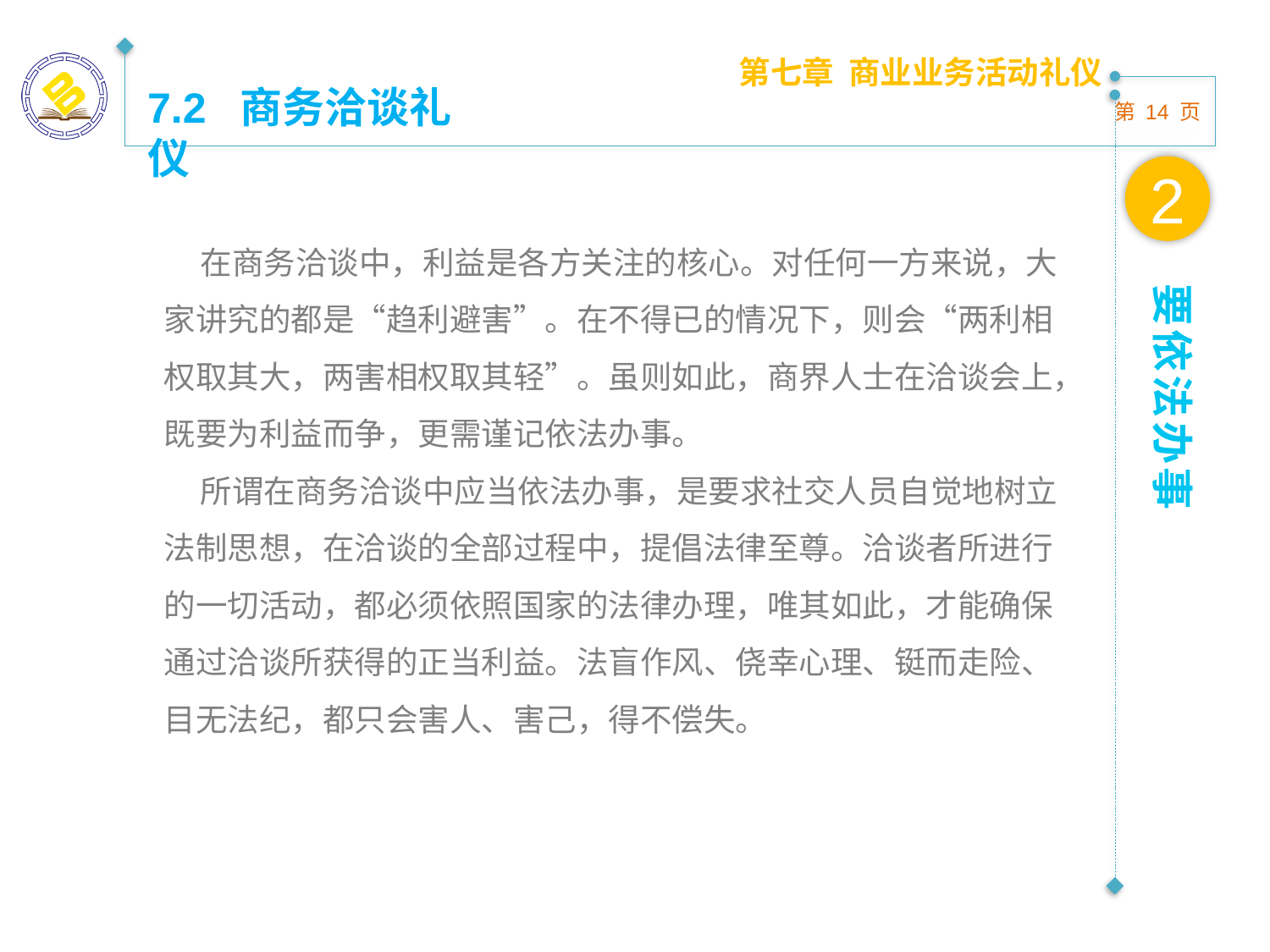

第七章  商业业务活动礼仪
7.2  商务洽谈礼仪
2
    在商务洽谈中，利益是各方关注的核心。对任何一方来说，大家讲究的都是“趋利避害”。在不得已的情况下，则会“两利相权取其大，两害相权取其轻”。虽则如此，商界人士在洽谈会上，既要为利益而争，更需谨记依法办事。
    所谓在商务洽谈中应当依法办事，是要求社交人员自觉地树立法制思想，在洽谈的全部过程中，提倡法律至尊。洽谈者所进行的一切活动，都必须依照国家的法律办理，唯其如此，才能确保通过洽谈所获得的正当利益。法盲作风、侥幸心理、铤而走险、目无法纪，都只会害人、害己，得不偿失。
要依法办事